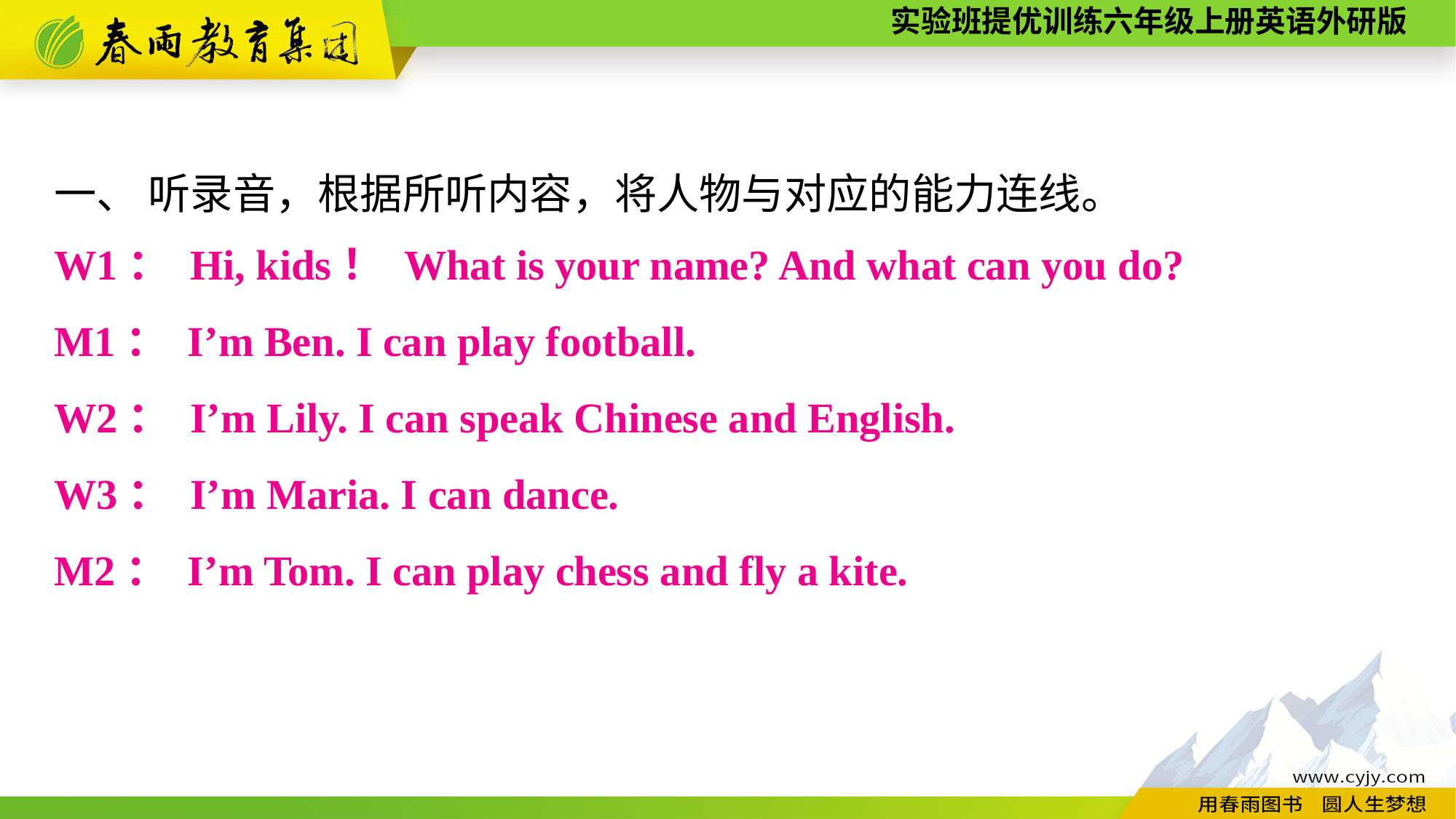

一、 听录音，根据所听内容，将人物与对应的能力连线。
W1： Hi, kids！ What is your name? And what can you do?
M1： I’m Ben. I can play football.
W2： I’m Lily. I can speak Chinese and English.
W3： I’m Maria. I can dance.
M2： I’m Tom. I can play chess and fly a kite.